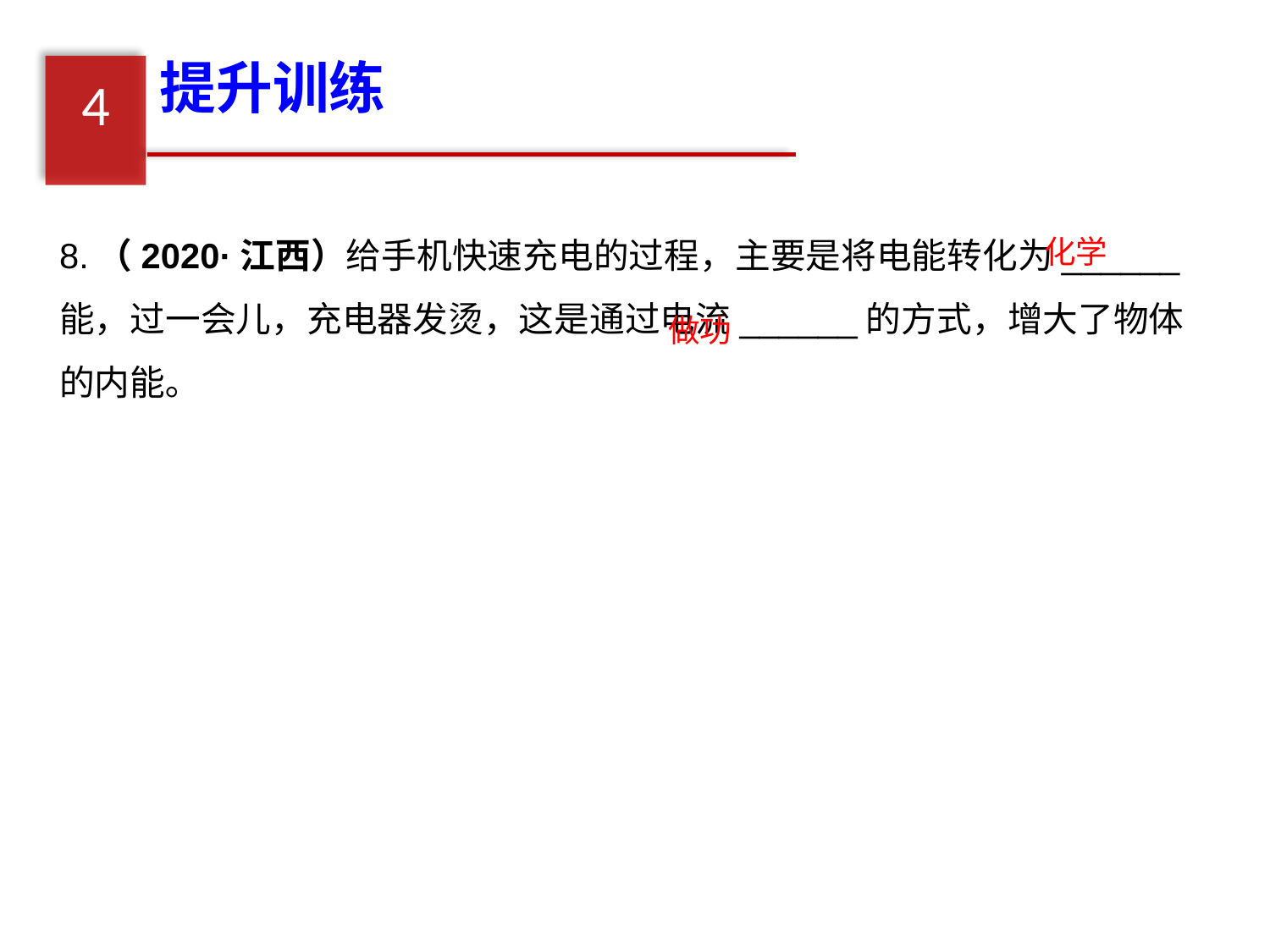

提升训练

4
化学
8.（2020·江西）给手机快速充电的过程，主要是将电能转化为______能，过一会儿，充电器发烫，这是通过电流______的方式，增大了物体的内能｡
做功